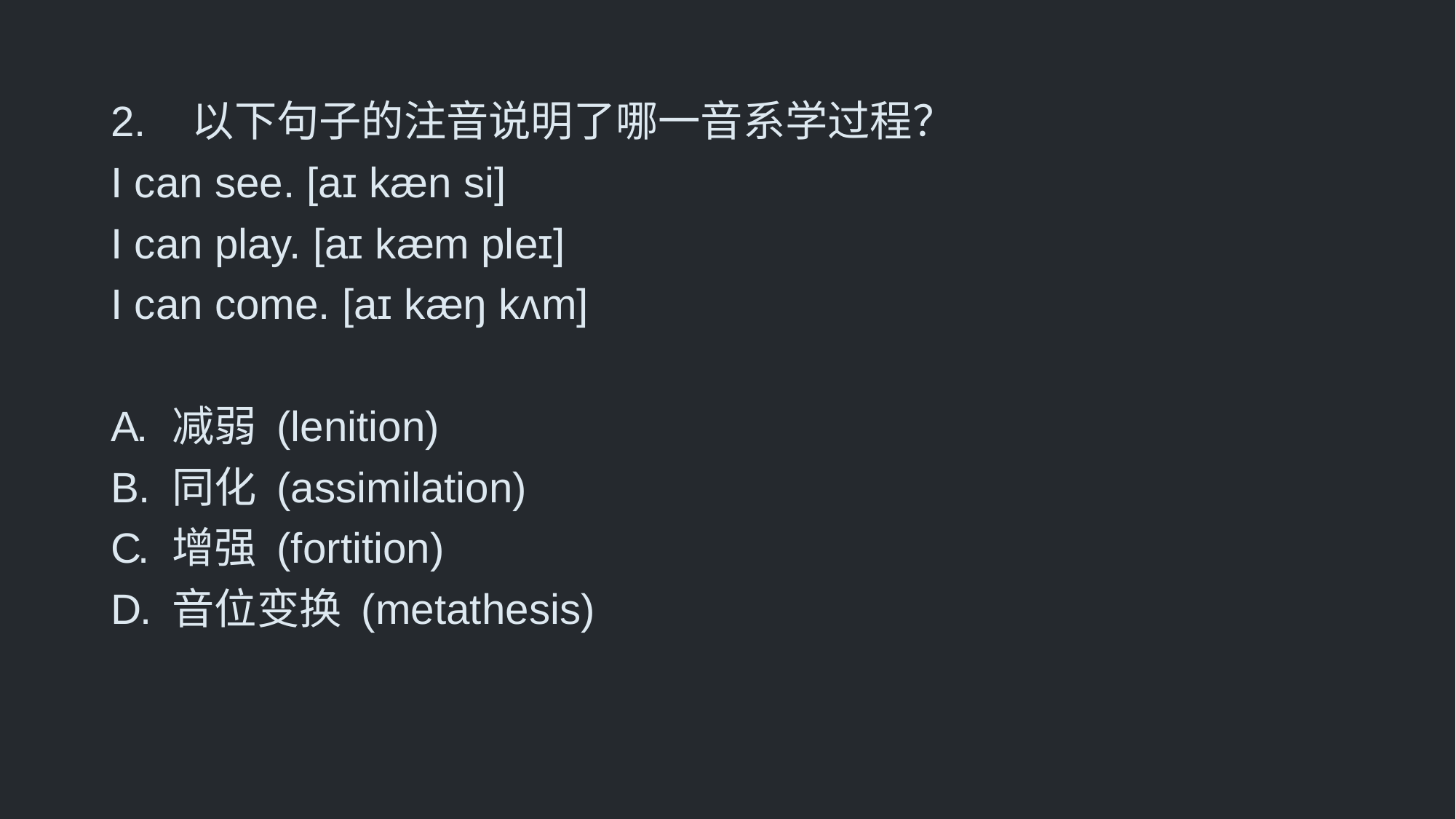

2.   以下句子的注音说明了哪一音系学过程？
I can see. [aɪ kæn si]
I can play. [aɪ kæm pleɪ]
I can come. [aɪ kæŋ kʌm]

减弱 (lenition)
同化 (assimilation)
增强 (fortition)
音位变换 (metathesis)